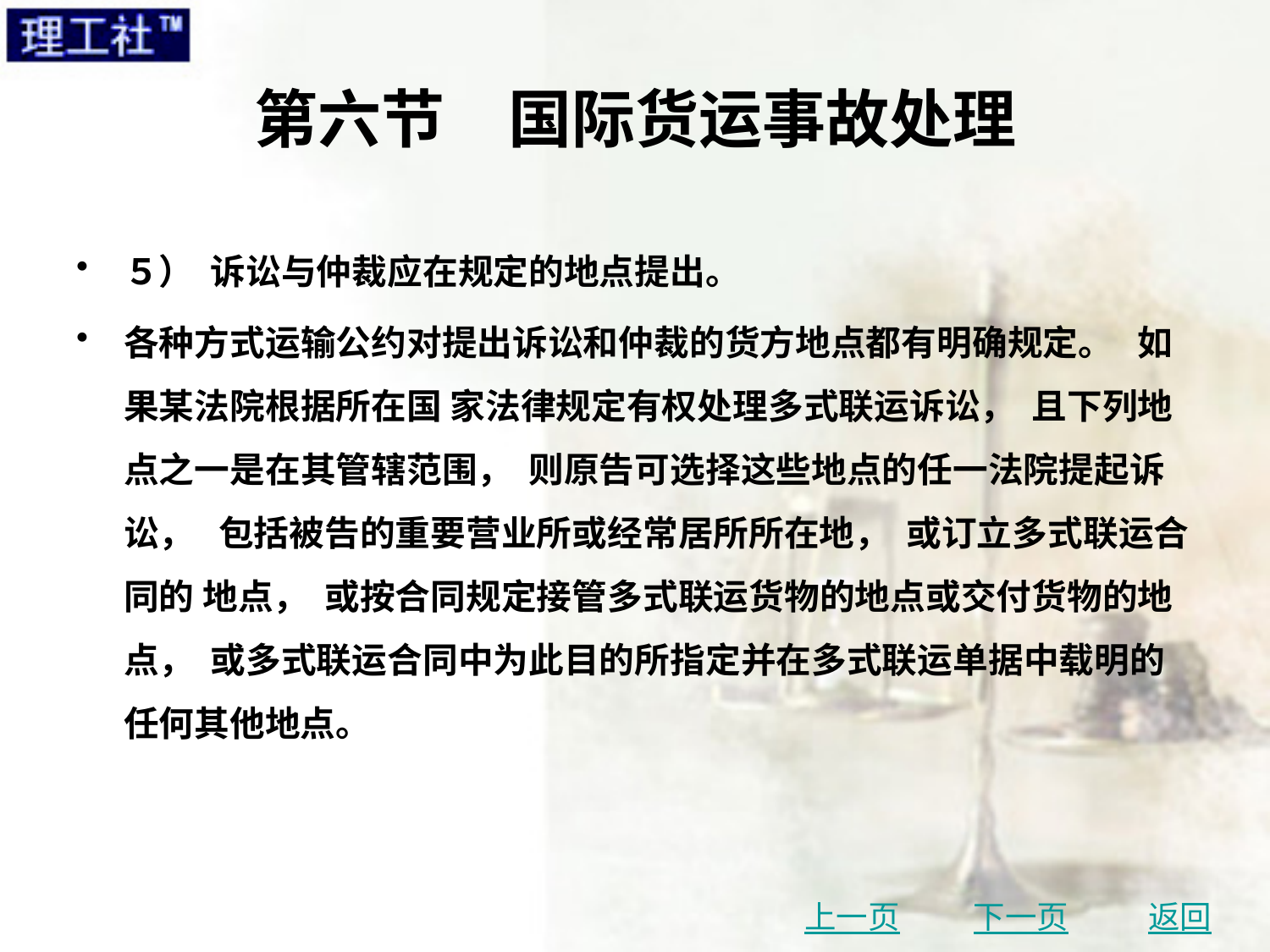

# 第六节　国际货运事故处理
５）  诉讼与仲裁应在规定的地点提出。
各种方式运输公约对提出诉讼和仲裁的货方地点都有明确规定。   如果某法院根据所在国 家法律规定有权处理多式联运诉讼，  且下列地点之一是在其管辖范围，  则原告可选择这些地点的任一法院提起诉讼，   包括被告的重要营业所或经常居所所在地，  或订立多式联运合同的 地点，  或按合同规定接管多式联运货物的地点或交付货物的地点，  或多式联运合同中为此目的所指定并在多式联运单据中载明的任何其他地点。

上一页
下一页
返回